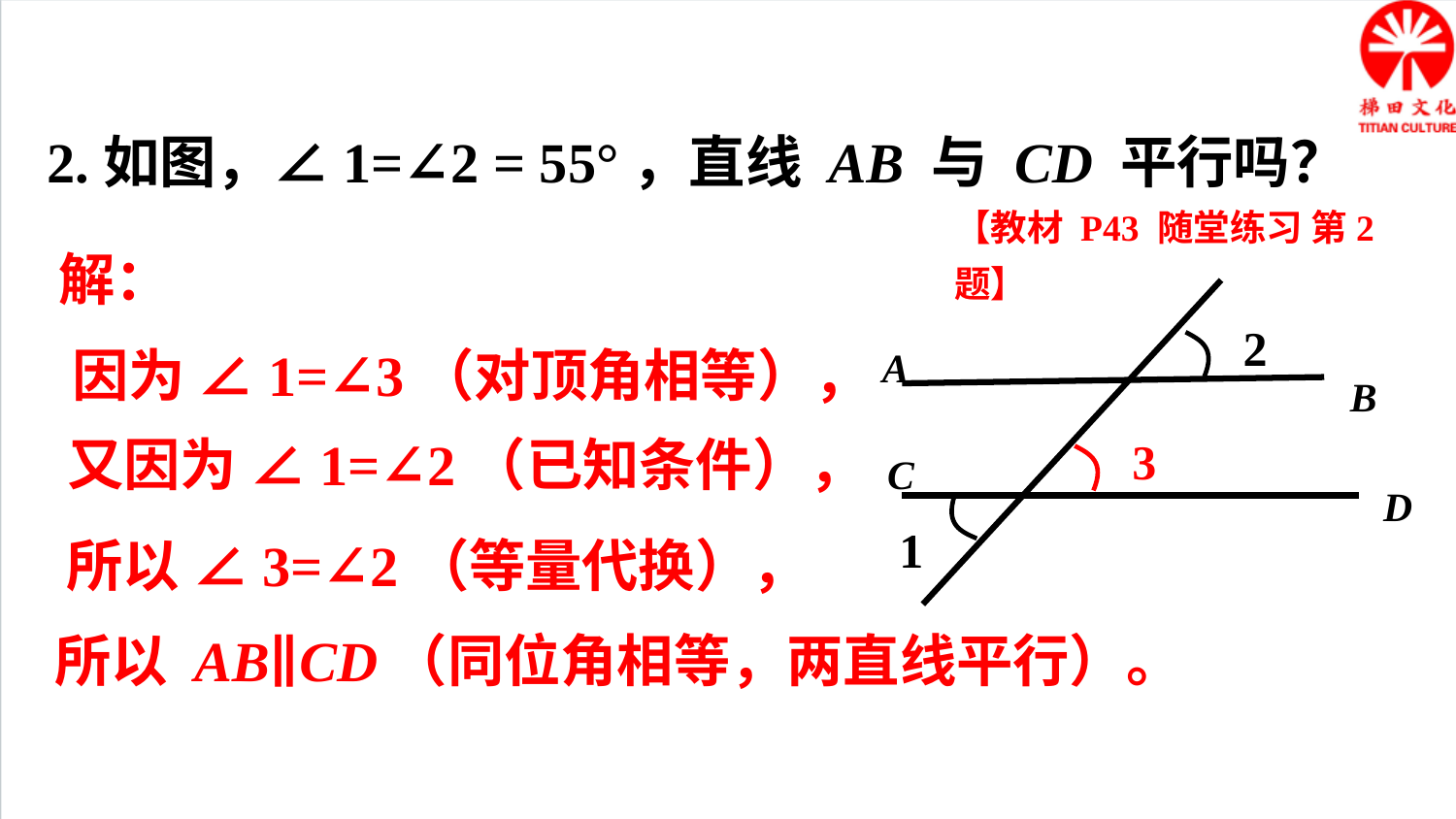

2.如图，∠1=∠2 = 55°，直线 AB 与 CD 平行吗？
【教材 P43 随堂练习 第2题】
解：
2
因为 ∠1=∠3（对顶角相等），
A

B
又因为 ∠1=∠2（已知条件），
3
C

D
1

所以 ∠3=∠2（等量代换），
所以 AB∥CD（同位角相等，两直线平行）。